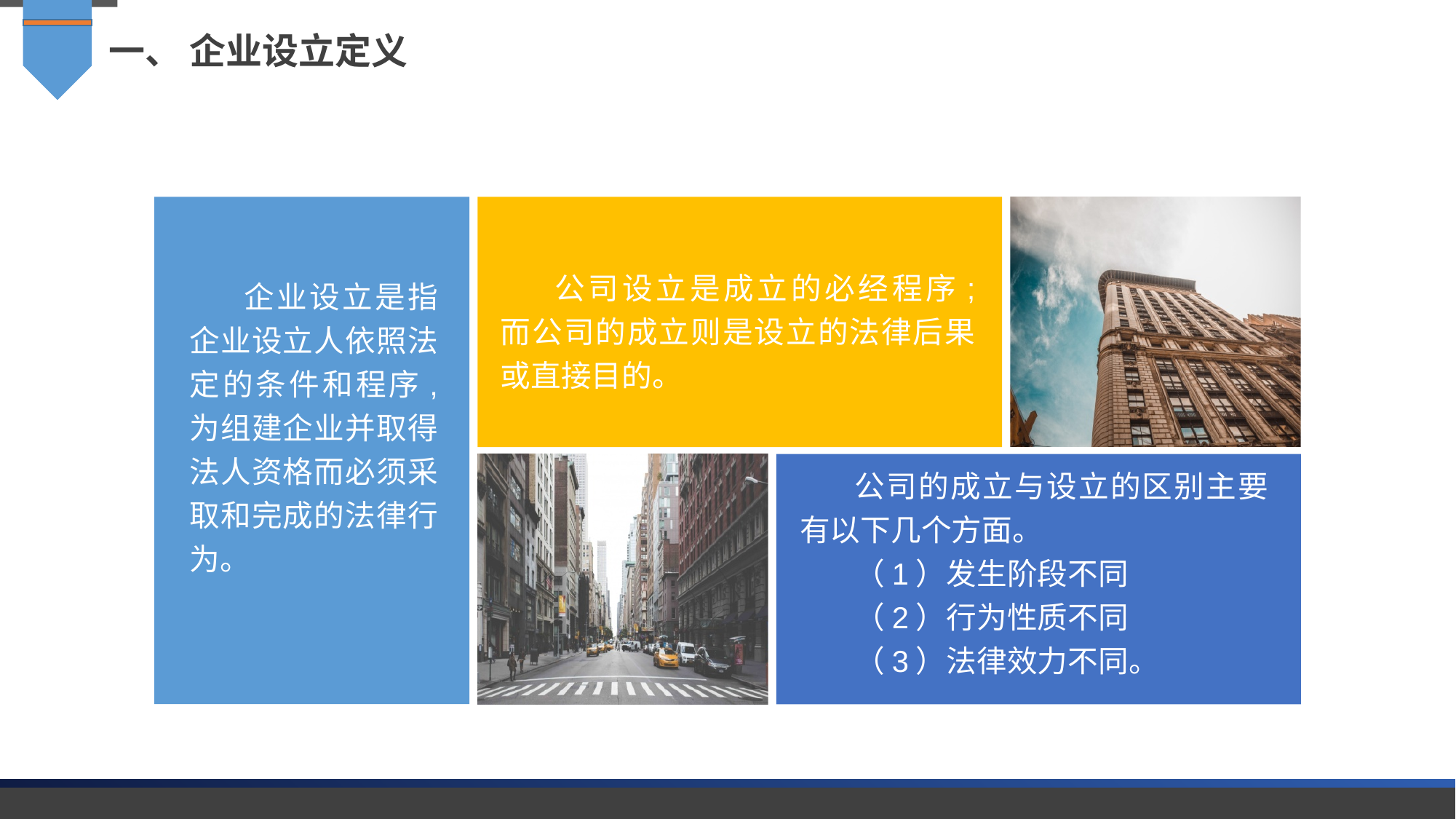

一、 企业设立定义

公司设立是成立的必经程序; 而公司的成立则是设立的法律后果或直接目的。
企业设立是指企业设立人依照法定的条件和程序, 为组建企业并取得法人资格而必须采取和完成的法律行为。

公司的成立与设立的区别主要有以下几个方面。
（1）发生阶段不同
（2）行为性质不同
（3）法律效力不同。